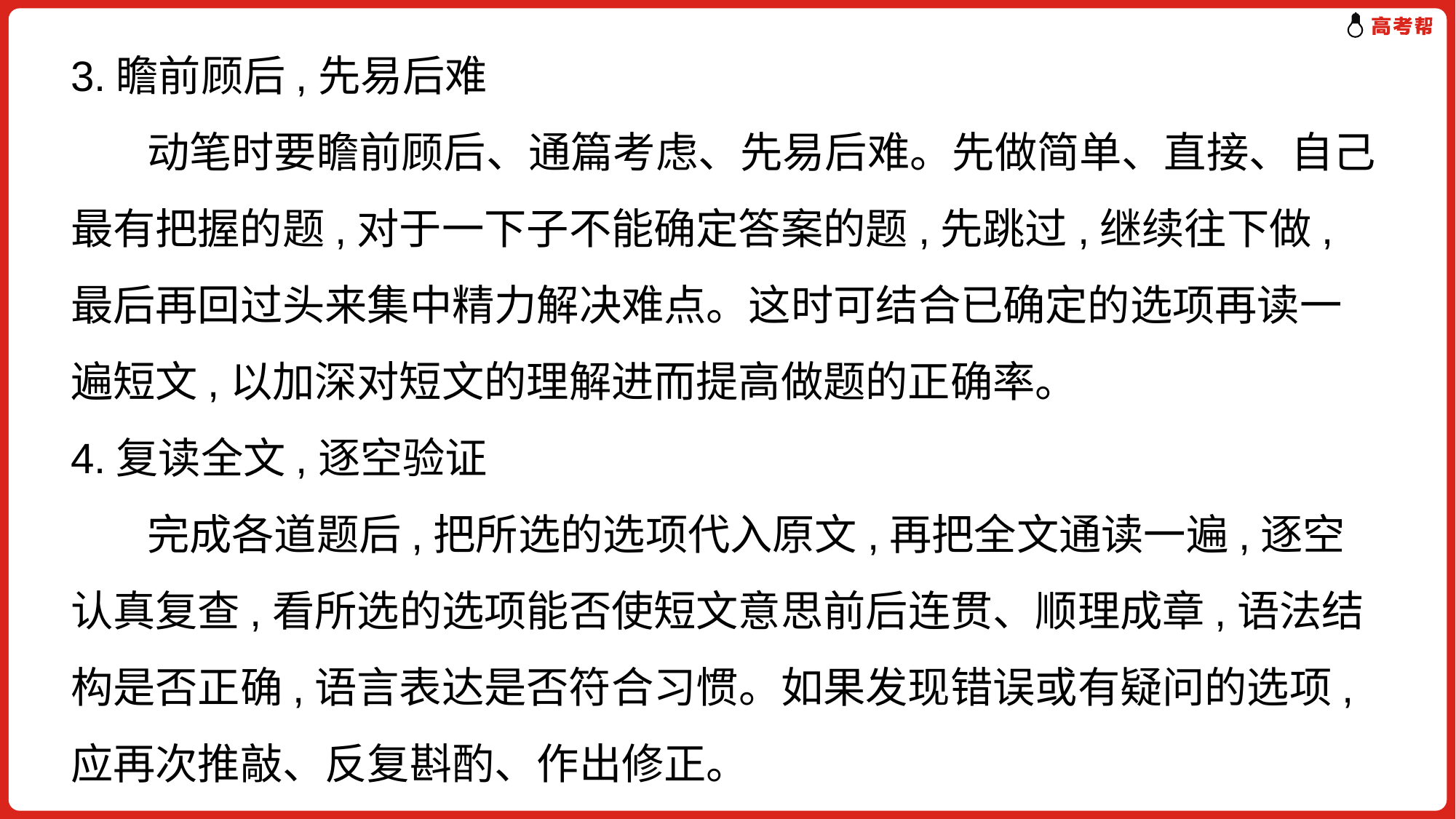

3.瞻前顾后,先易后难
       动笔时要瞻前顾后、通篇考虑、先易后难。先做简单、直接、自己最有把握的题,对于一下子不能确定答案的题,先跳过,继续往下做,最后再回过头来集中精力解决难点。这时可结合已确定的选项再读一遍短文,以加深对短文的理解进而提高做题的正确率。
4.复读全文,逐空验证
       完成各道题后,把所选的选项代入原文,再把全文通读一遍,逐空认真复查,看所选的选项能否使短文意思前后连贯、顺理成章,语法结构是否正确,语言表达是否符合习惯。如果发现错误或有疑问的选项,应再次推敲、反复斟酌、作出修正。